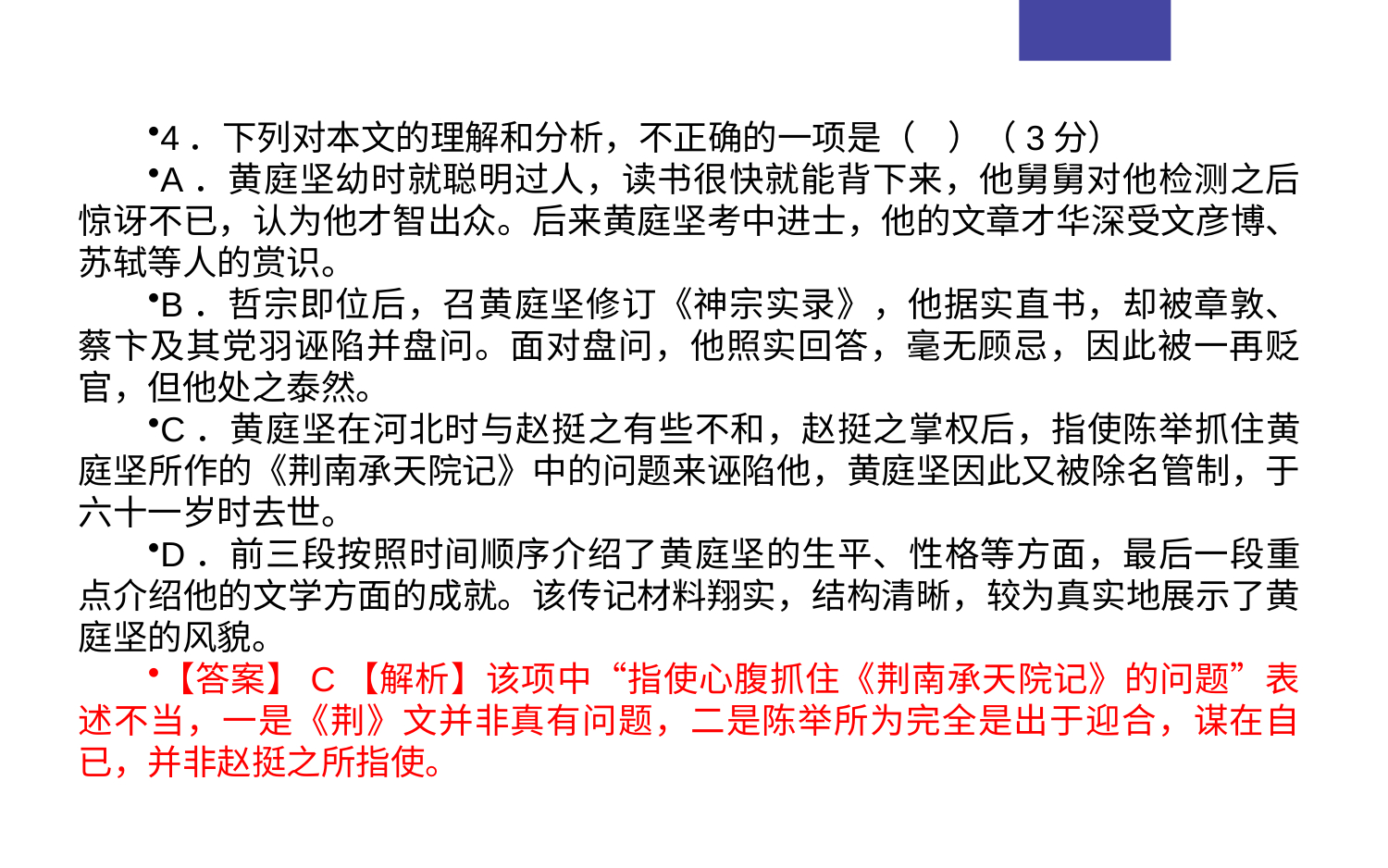

4．下列对本文的理解和分析，不正确的一项是（    ）（3分）
A．黄庭坚幼时就聪明过人，读书很快就能背下来，他舅舅对他检测之后惊讶不已，认为他才智出众。后来黄庭坚考中进士，他的文章才华深受文彦博、苏轼等人的赏识。
B．哲宗即位后，召黄庭坚修订《神宗实录》，他据实直书，却被章敦、蔡卞及其党羽诬陷并盘问。面对盘问，他照实回答，毫无顾忌，因此被一再贬官，但他处之泰然。
C．黄庭坚在河北时与赵挺之有些不和，赵挺之掌权后，指使陈举抓住黄庭坚所作的《荆南承天院记》中的问题来诬陷他，黄庭坚因此又被除名管制，于六十一岁时去世。
D．前三段按照时间顺序介绍了黄庭坚的生平、性格等方面，最后一段重点介绍他的文学方面的成就。该传记材料翔实，结构清晰，较为真实地展示了黄庭坚的风貌。
【答案】C【解析】该项中“指使心腹抓住《荆南承天院记》的问题”表述不当，一是《荆》文并非真有问题，二是陈举所为完全是出于迎合，谋在自已，并非赵挺之所指使。